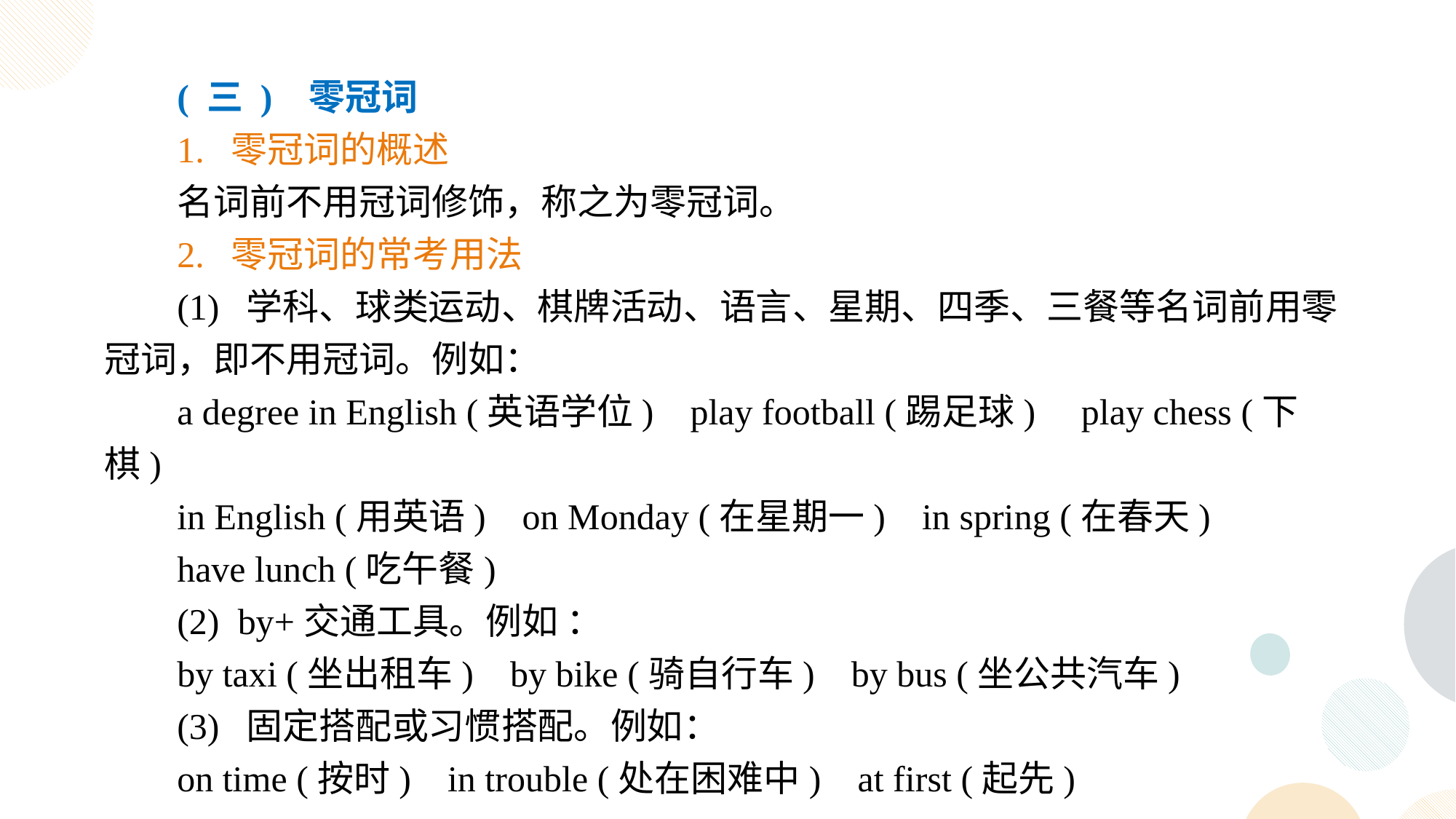

( 三 )   零冠词
1.  零冠词的概述
名词前不用冠词修饰，称之为零冠词。
2.  零冠词的常考用法
(1)  学科、球类运动、棋牌活动、语言、星期、四季、三餐等名词前用零冠词，即不用冠词。例如：
a degree in English (英语学位)    play football (踢足球)     play chess (下棋)
in English (用英语)    on Monday (在星期一)    in spring (在春天)
have lunch (吃午餐)
(2)  by+交通工具。例如 ：
by taxi (坐出租车)    by bike (骑自行车)    by bus (坐公共汽车)
(3)  固定搭配或习惯搭配。例如：
on time (按时)    in trouble (处在困难中)    at first (起先)